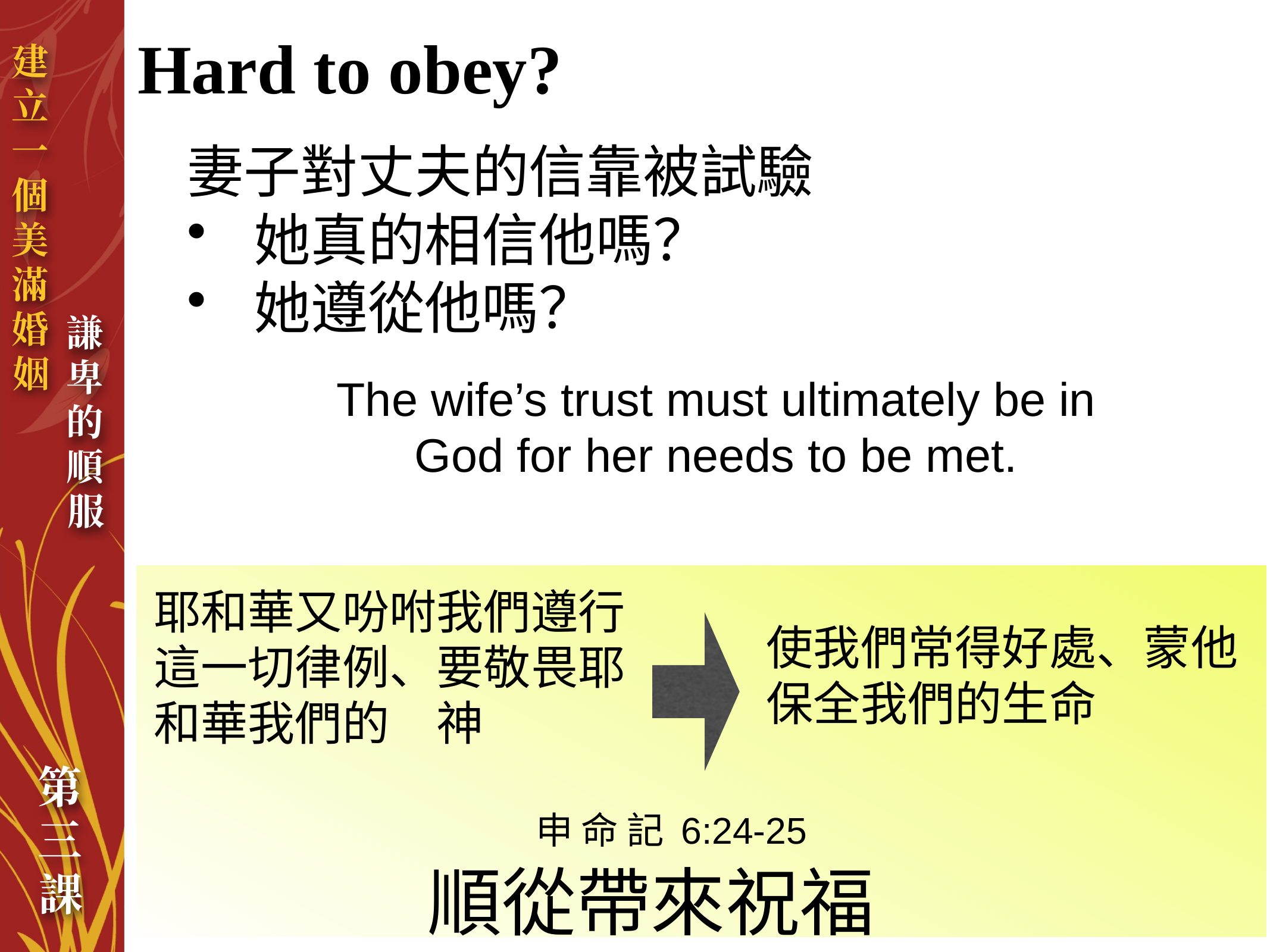

# Hard to obey?
妻子對丈夫的信靠被試驗
	她真的相信他嗎？
	她遵從他嗎？
The wife’s trust must ultimately be in God for her needs to be met.

耶和華又吩咐我們遵行這一切律例、要敬畏耶和華我們的　神

使我們常得好處、蒙他保全我們的生命

申 命 記 6:24-25
順從帶來祝福